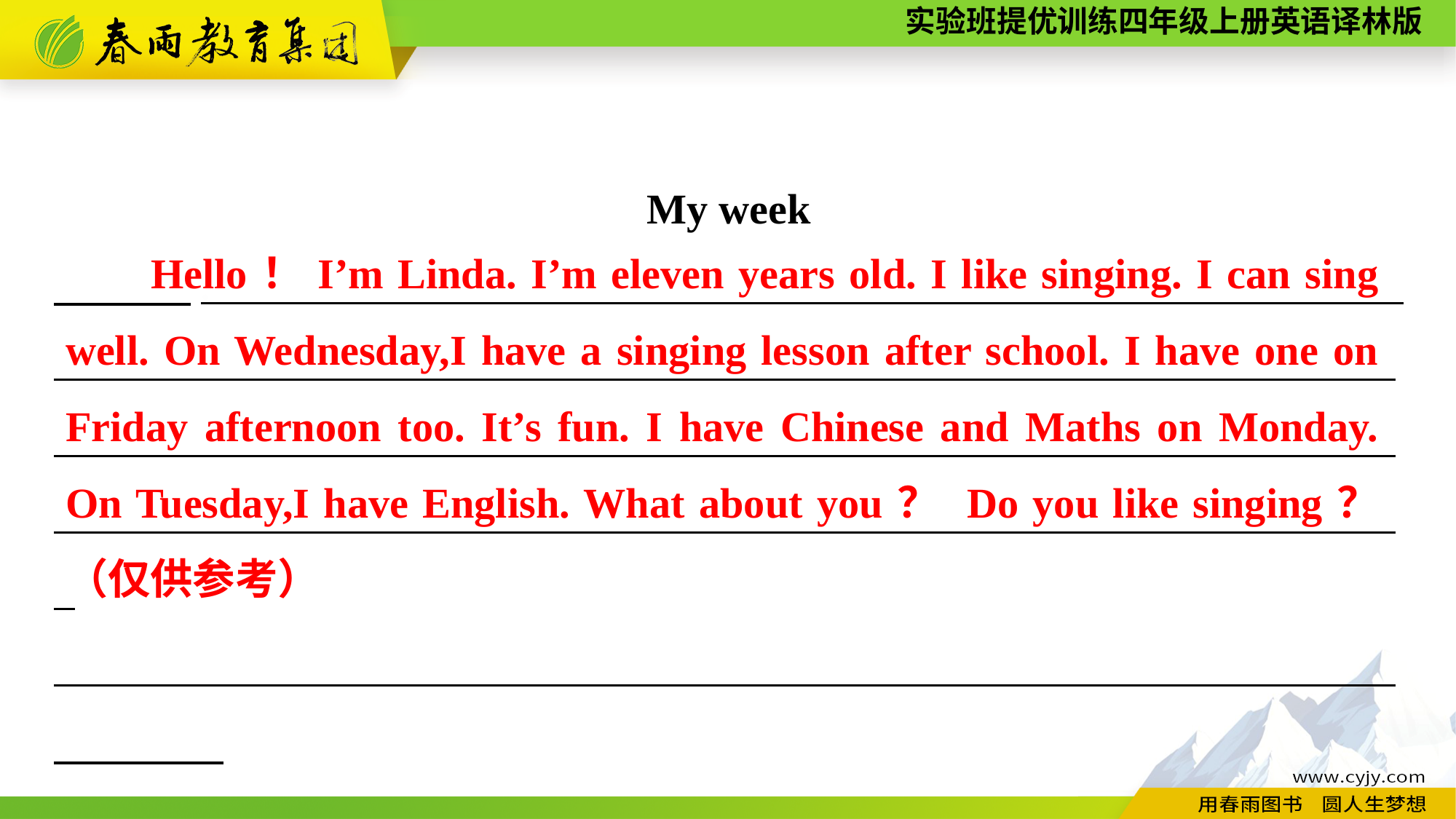

My week
　　　.______________________________________________________________________________________________________________________________________________________________________________________________________________________________________________________
_______________________________________________________________
Hello！I’m Linda. I’m eleven years old. I like singing. I can sing well. On Wednesday,I have a singing lesson after school. I have one on Friday afternoon too. It’s fun. I have Chinese and Maths on Monday. On Tuesday,I have English. What about you？ Do you like singing？ （仅供参考）